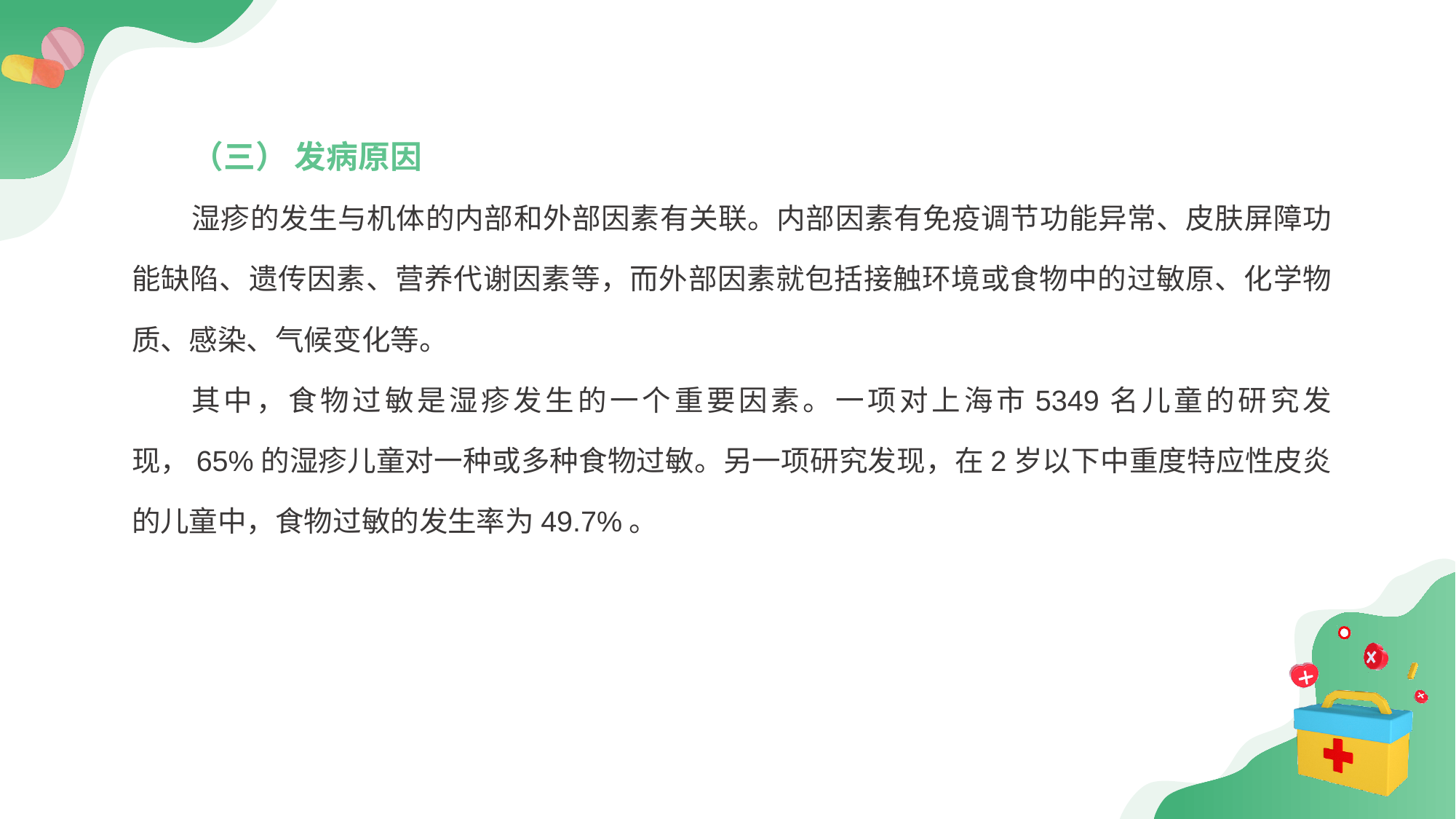

（三） 发病原因
湿疹的发生与机体的内部和外部因素有关联。内部因素有免疫调节功能异常、皮肤屏障功能缺陷、遗传因素、营养代谢因素等，而外部因素就包括接触环境或食物中的过敏原、化学物质、感染、气候变化等。
其中，食物过敏是湿疹发生的一个重要因素。一项对上海市5349名儿童的研究发现，65%的湿疹儿童对一种或多种食物过敏。另一项研究发现，在2岁以下中重度特应性皮炎的儿童中，食物过敏的发生率为49.7%。